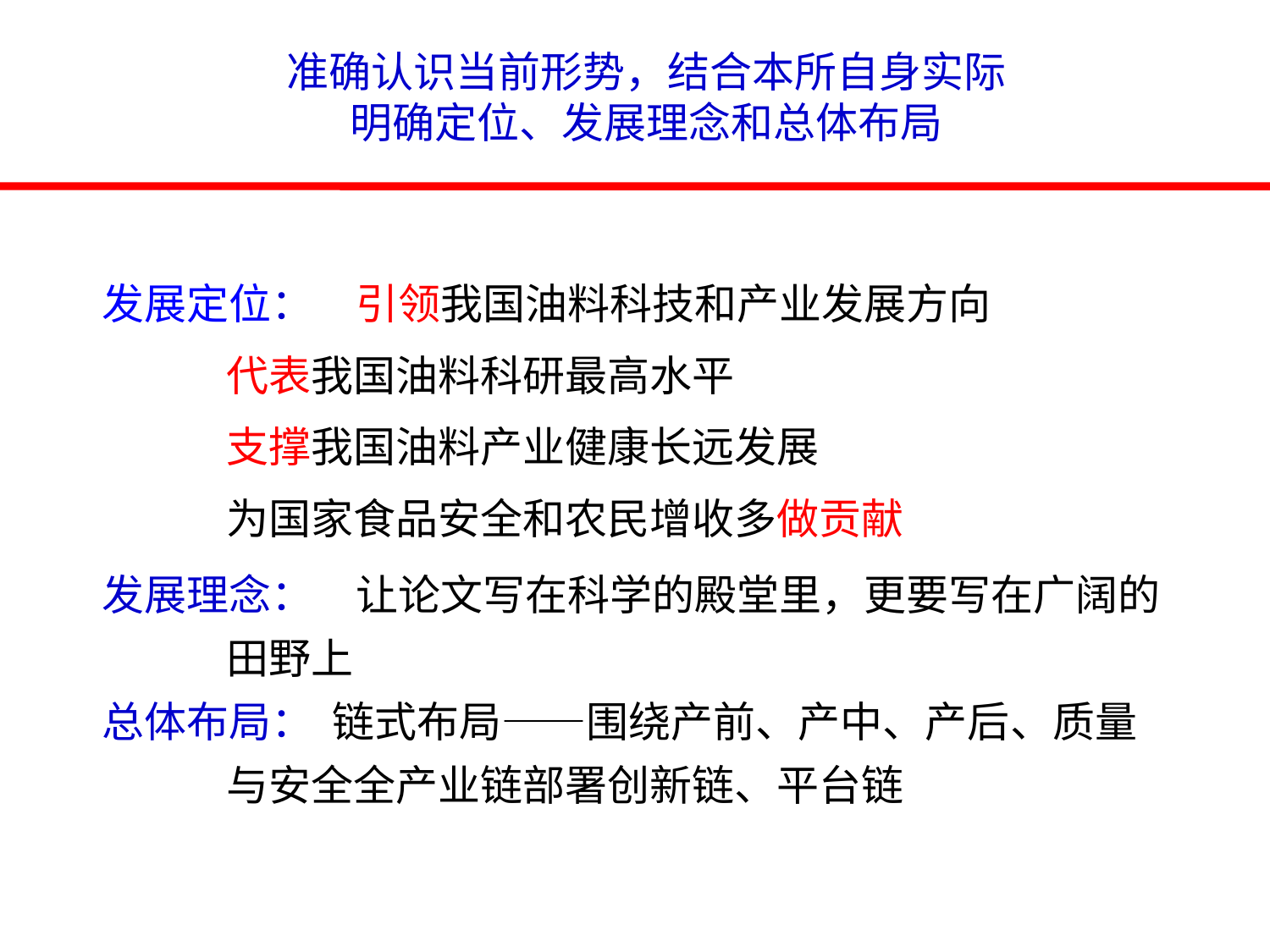

准确认识当前形势，结合本所自身实际
明确定位、发展理念和总体布局

发展定位： 	引领我国油料科技和产业发展方向
            代表我国油料科研最高水平
            支撑我国油料产业健康长远发展
            为国家食品安全和农民增收多做贡献
发展理念：	让论文写在科学的殿堂里，更要写在广阔的
            田野上
总体布局：  链式布局——围绕产前、产中、产后、质量
            与安全全产业链部署创新链、平台链